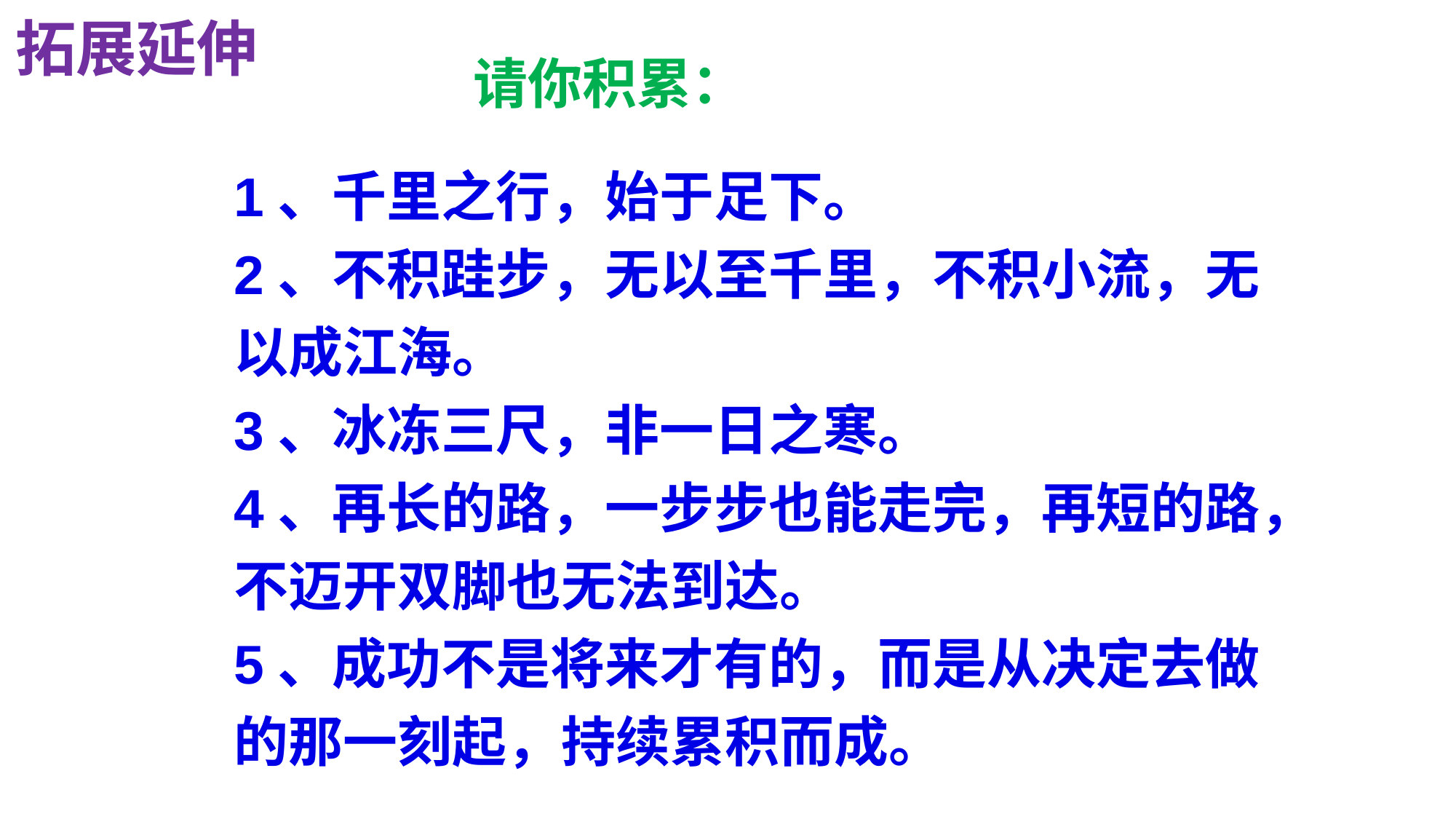

拓展延伸
请你积累：
1、千里之行，始于足下。
2、不积跬步，无以至千里，不积小流，无以成江海。
3、冰冻三尺，非一日之寒。
4、再长的路，一步步也能走完，再短的路，不迈开双脚也无法到达。
5、成功不是将来才有的，而是从决定去做的那一刻起，持续累积而成。